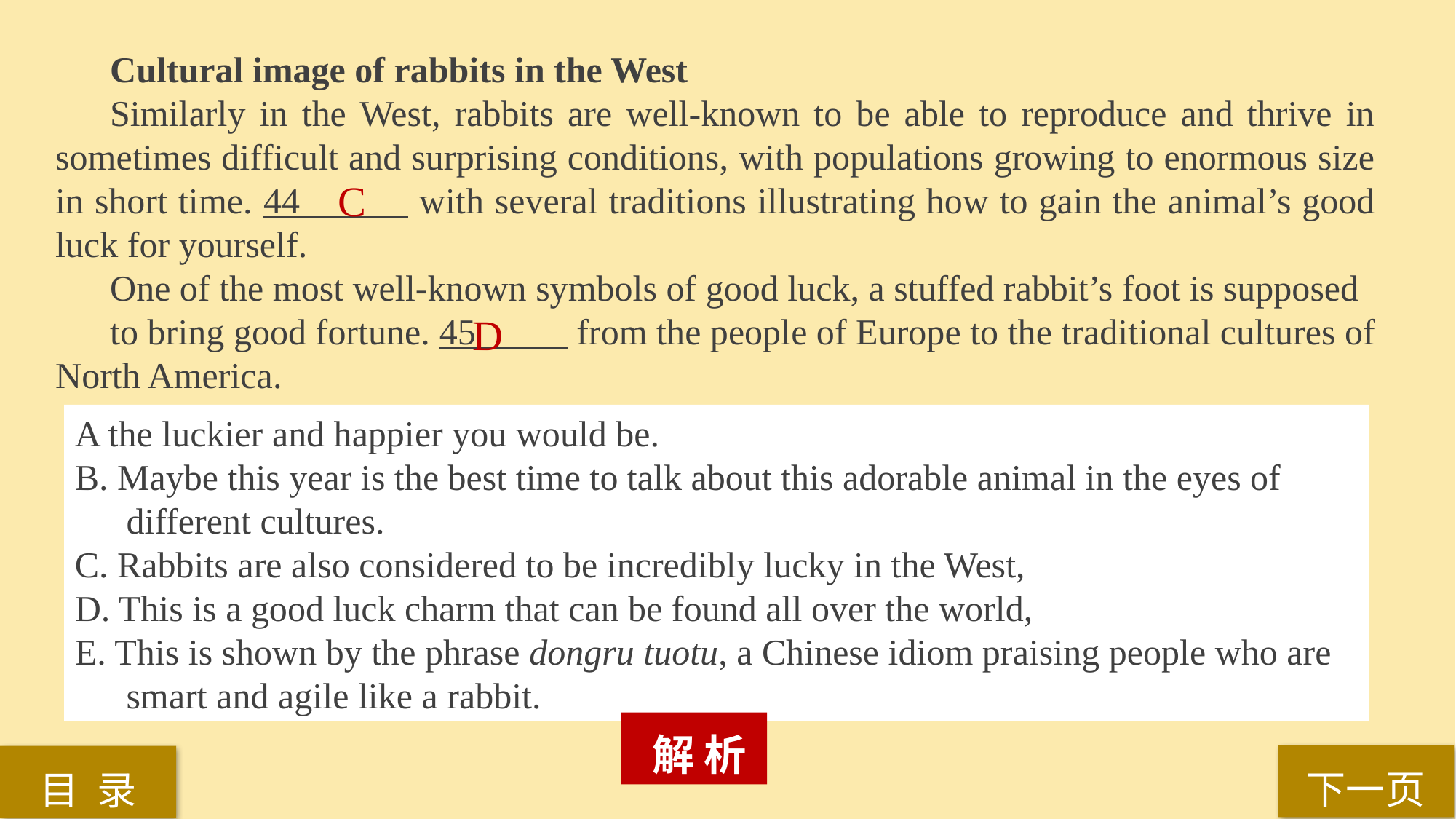

Cultural image of rabbits in the West
Similarly in the West, rabbits are well-known to be able to reproduce and thrive in sometimes difficult and surprising conditions, with populations growing to enormous size in short time. 44           with several traditions illustrating how to gain the animal’s good luck for yourself.
One of the most well-known symbols of good luck, a stuffed rabbit’s foot is supposed
to bring good fortune. 45           from the people of Europe to the traditional cultures of North America.
C
D
A the luckier and happier you would be.
B. Maybe this year is the best time to talk about this adorable animal in the eyes of different cultures.
C. Rabbits are also considered to be incredibly lucky in the West,
D. This is a good luck charm that can be found all over the world,
E. This is shown by the phrase dongru tuotu, a Chinese idiom praising people who are smart and agile like a rabbit.
 解 析